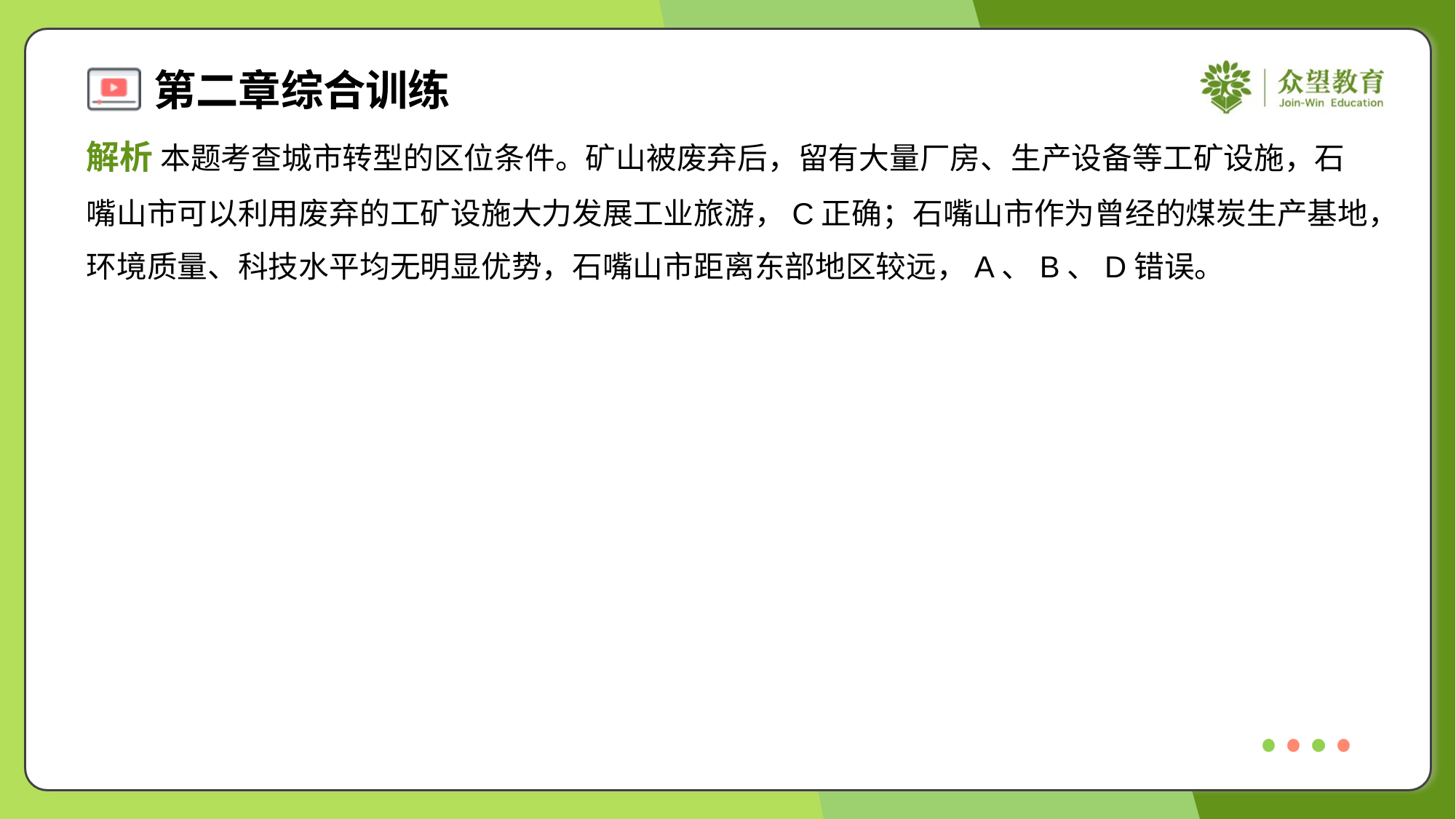

解析 本题考查城市转型的区位条件。矿山被废弃后，留有大量厂房、生产设备等工矿设施，石
嘴山市可以利用废弃的工矿设施大力发展工业旅游，C正确；石嘴山市作为曾经的煤炭生产基地，
环境质量、科技水平均无明显优势，石嘴山市距离东部地区较远，A、B、D错误。